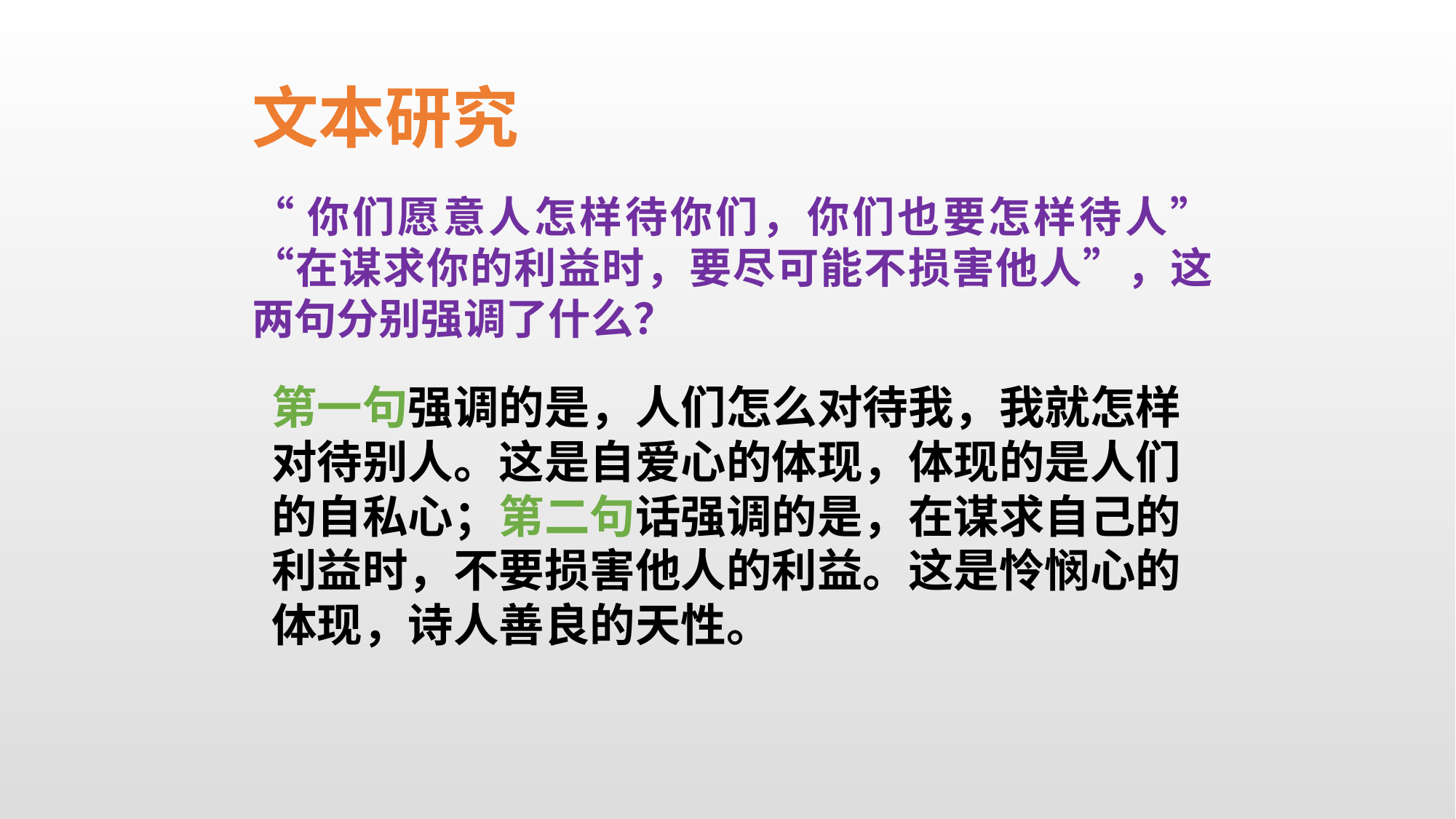

文本研究
“你们愿意人怎样待你们，你们也要怎样待人”“在谋求你的利益时，要尽可能不损害他人”，这两句分别强调了什么？
第一句强调的是，人们怎么对待我，我就怎样对待别人。这是自爱心的体现，体现的是人们的自私心；第二句话强调的是，在谋求自己的利益时，不要损害他人的利益。这是怜悯心的体现，诗人善良的天性。